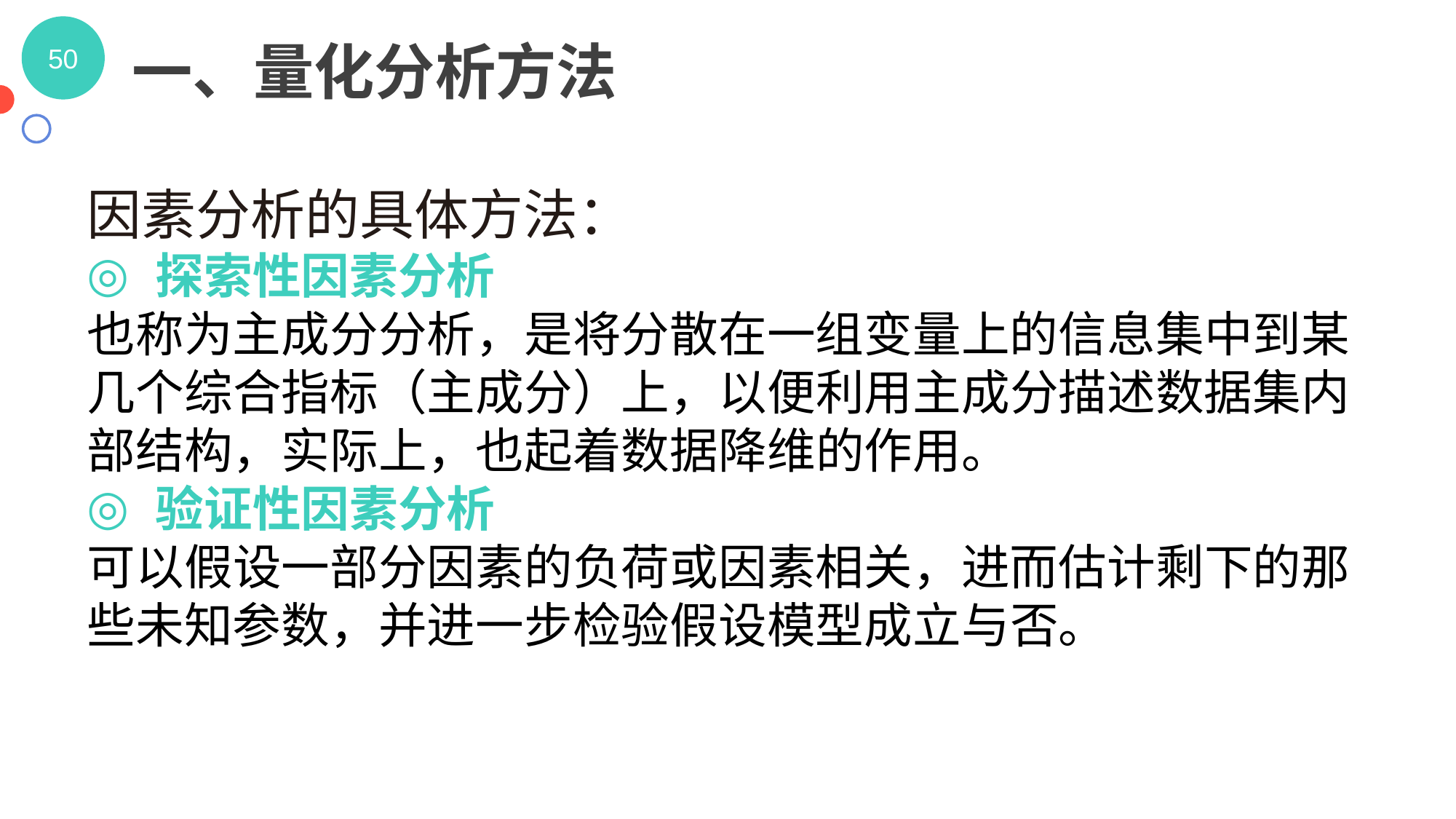

一、量化分析方法
因素分析的具体方法：
探索性因素分析
也称为主成分分析，是将分散在一组变量上的信息集中到某几个综合指标（主成分）上，以便利用主成分描述数据集内部结构，实际上，也起着数据降维的作用。
验证性因素分析
可以假设一部分因素的负荷或因素相关，进而估计剩下的那些未知参数，并进一步检验假设模型成立与否。